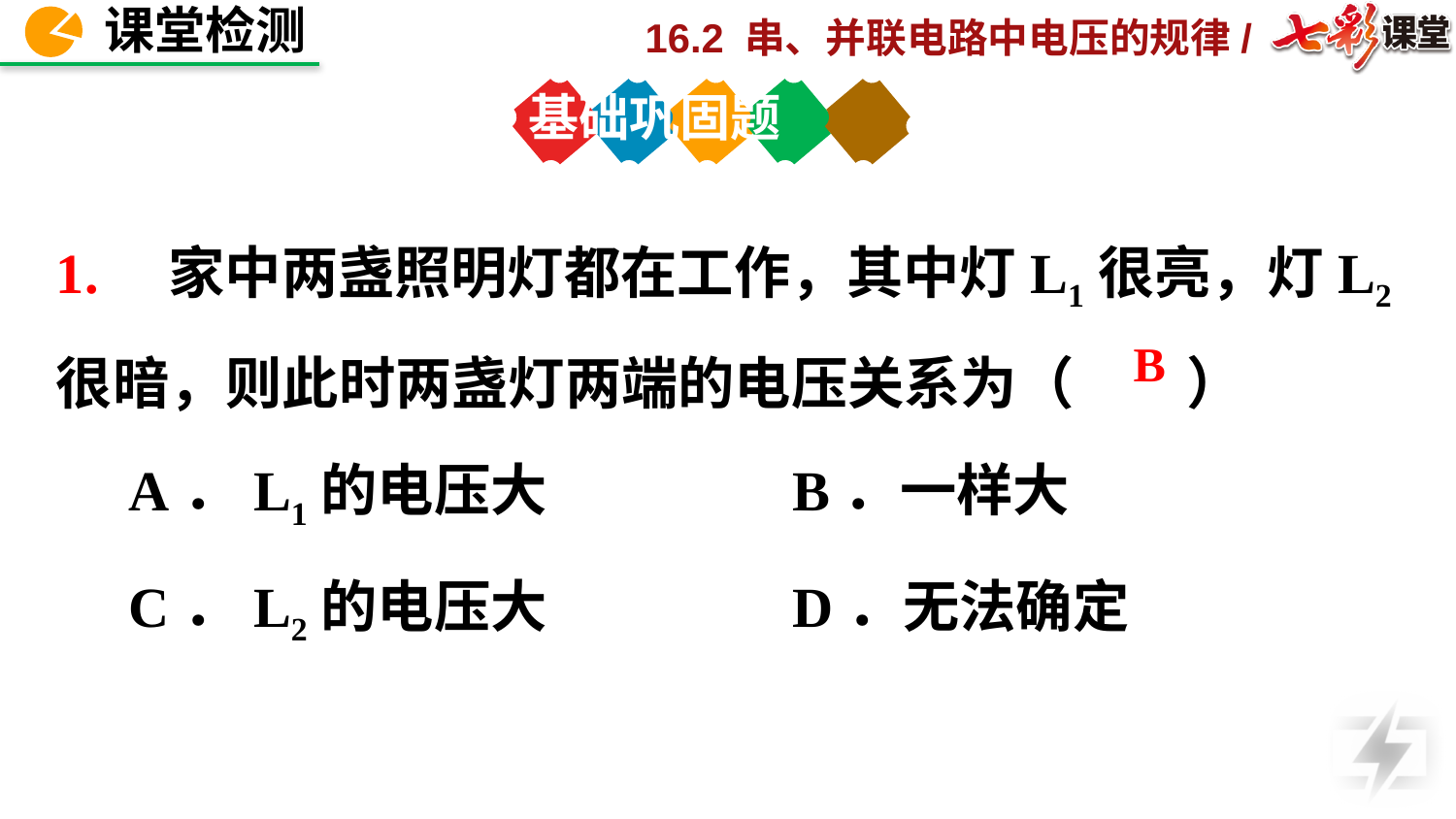

基础巩固题

1.    家中两盏照明灯都在工作，其中灯L1很亮，灯L2很暗，则此时两盏灯两端的电压关系为（　　）
A．L1的电压大                  B．一样大
C．L2的电压大                  D．无法确定
B